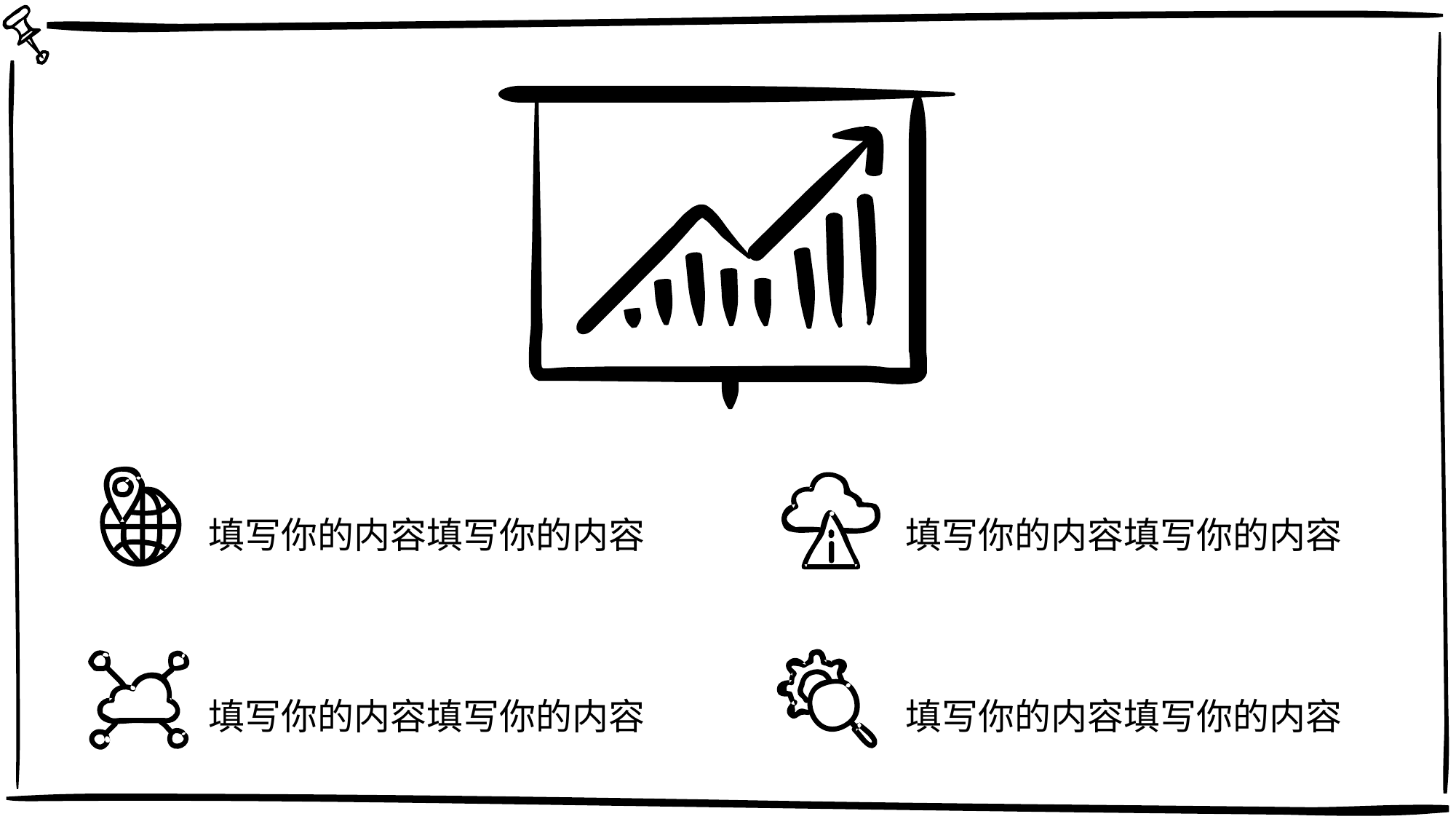

填写你的内容填写你的内容
填写你的内容填写你的内容

填写你的内容填写你的内容
填写你的内容填写你的内容